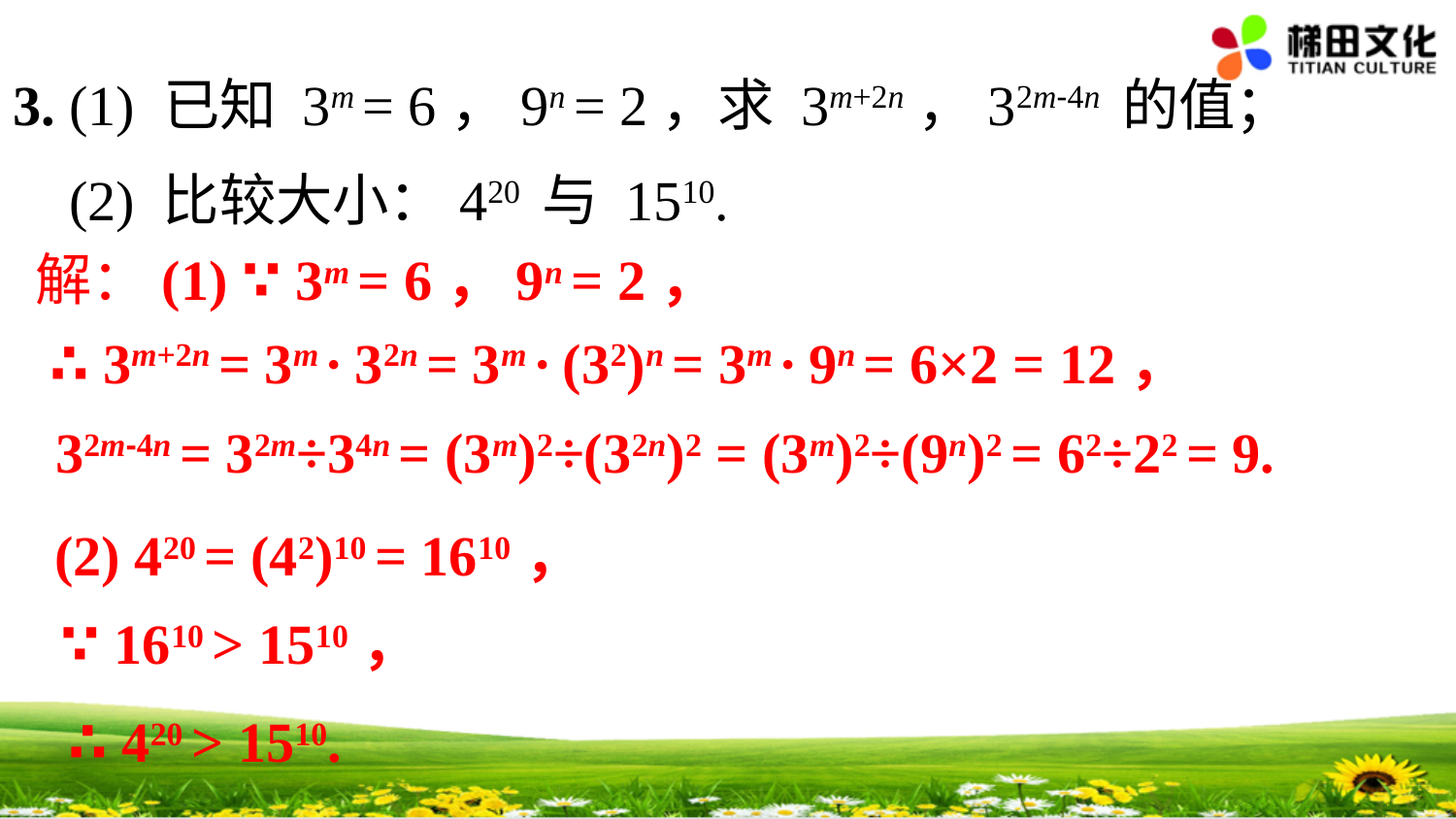

3. (1) 已知 3m = 6，9n = 2，求 3m+2n，32m-4n 的值；
    (2) 比较大小：420 与 1510.
解：(1) ∵ 3m = 6，9n = 2，
∴ 3m+2n = 3m · 32n = 3m · (32)n = 3m · 9n = 6×2 = 12，
32m-4n = 32m÷34n = (3m)2÷(32n)2 = (3m)2÷(9n)2 = 62÷22 = 9.
(2) 420 = (42)10 = 1610，
∵ 1610 > 1510，
∴ 420 > 1510.